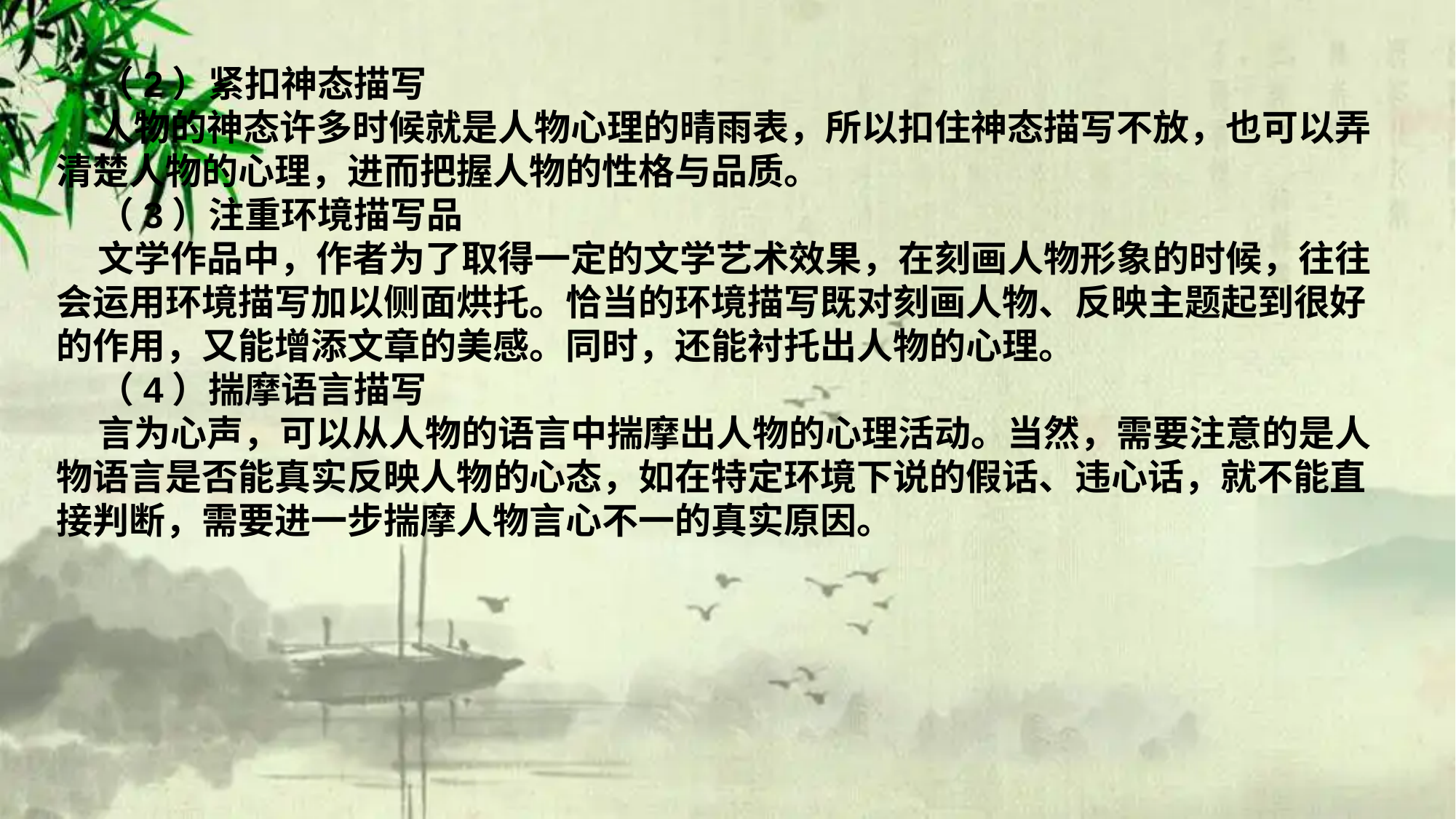

（2）紧扣神态描写
    人物的神态许多时候就是人物心理的晴雨表，所以扣住神态描写不放，也可以弄清楚人物的心理，进而把握人物的性格与品质。
    （3）注重环境描写品
    文学作品中，作者为了取得一定的文学艺术效果，在刻画人物形象的时候，往往会运用环境描写加以侧面烘托。恰当的环境描写既对刻画人物、反映主题起到很好的作用，又能增添文章的美感。同时，还能衬托出人物的心理。
    （4）揣摩语言描写
    言为心声，可以从人物的语言中揣摩出人物的心理活动。当然，需要注意的是人物语言是否能真实反映人物的心态，如在特定环境下说的假话、违心话，就不能直接判断，需要进一步揣摩人物言心不一的真实原因。